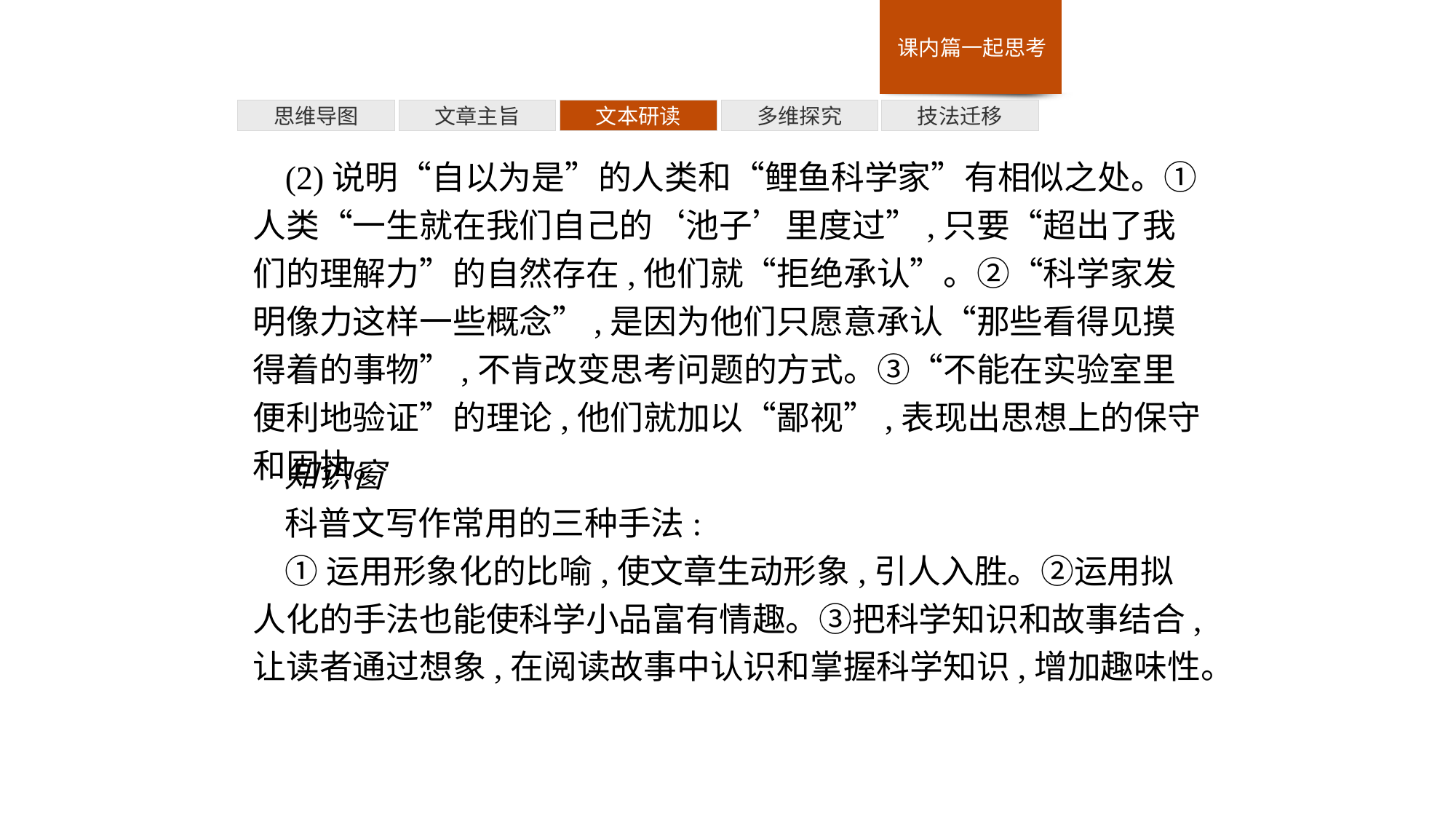

多维探究
思维导图
文章主旨
文本研读
技法迁移
(2)说明“自以为是”的人类和“鲤鱼科学家”有相似之处。①人类“一生就在我们自己的‘池子’里度过”,只要“超出了我们的理解力”的自然存在,他们就“拒绝承认”。②“科学家发明像力这样一些概念”,是因为他们只愿意承认“那些看得见摸得着的事物”,不肯改变思考问题的方式。③“不能在实验室里便利地验证”的理论,他们就加以“鄙视”,表现出思想上的保守和固执。
知识窗
科普文写作常用的三种手法:
①运用形象化的比喻,使文章生动形象,引人入胜。②运用拟人化的手法也能使科学小品富有情趣。③把科学知识和故事结合,让读者通过想象,在阅读故事中认识和掌握科学知识,增加趣味性。